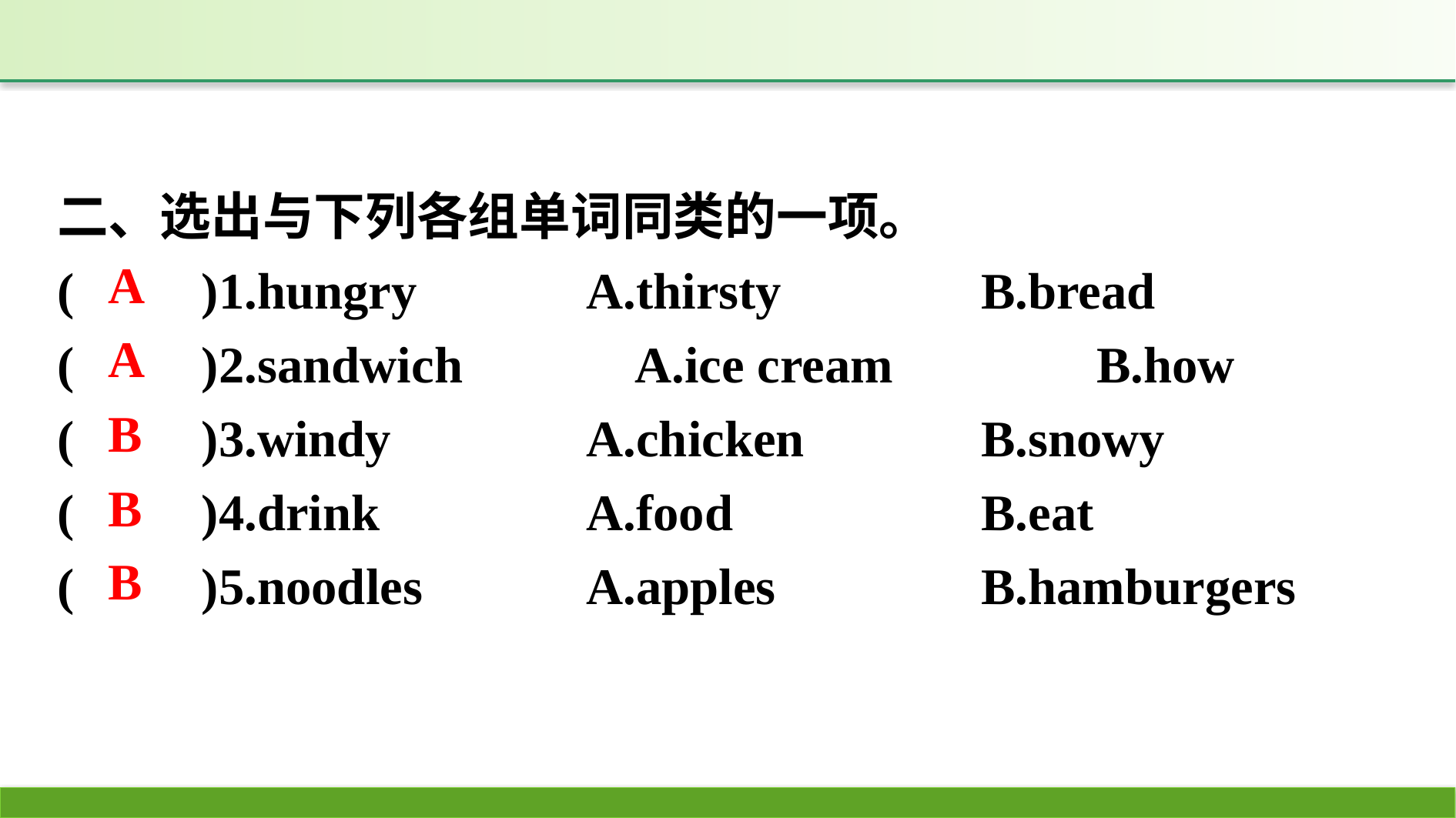

二、选出与下列各组单词同类的一项。
(　　)1.hungry　　　	A.thirsty　　　	B.bread
(　　)2.sandwich		A.ice cream		B.how
(　　)3.windy		A.chicken		B.snowy
(　　)4.drink		A.food			B.eat
(　　)5.noodles		A.apples		B.hamburgers
A
A
B
B
B